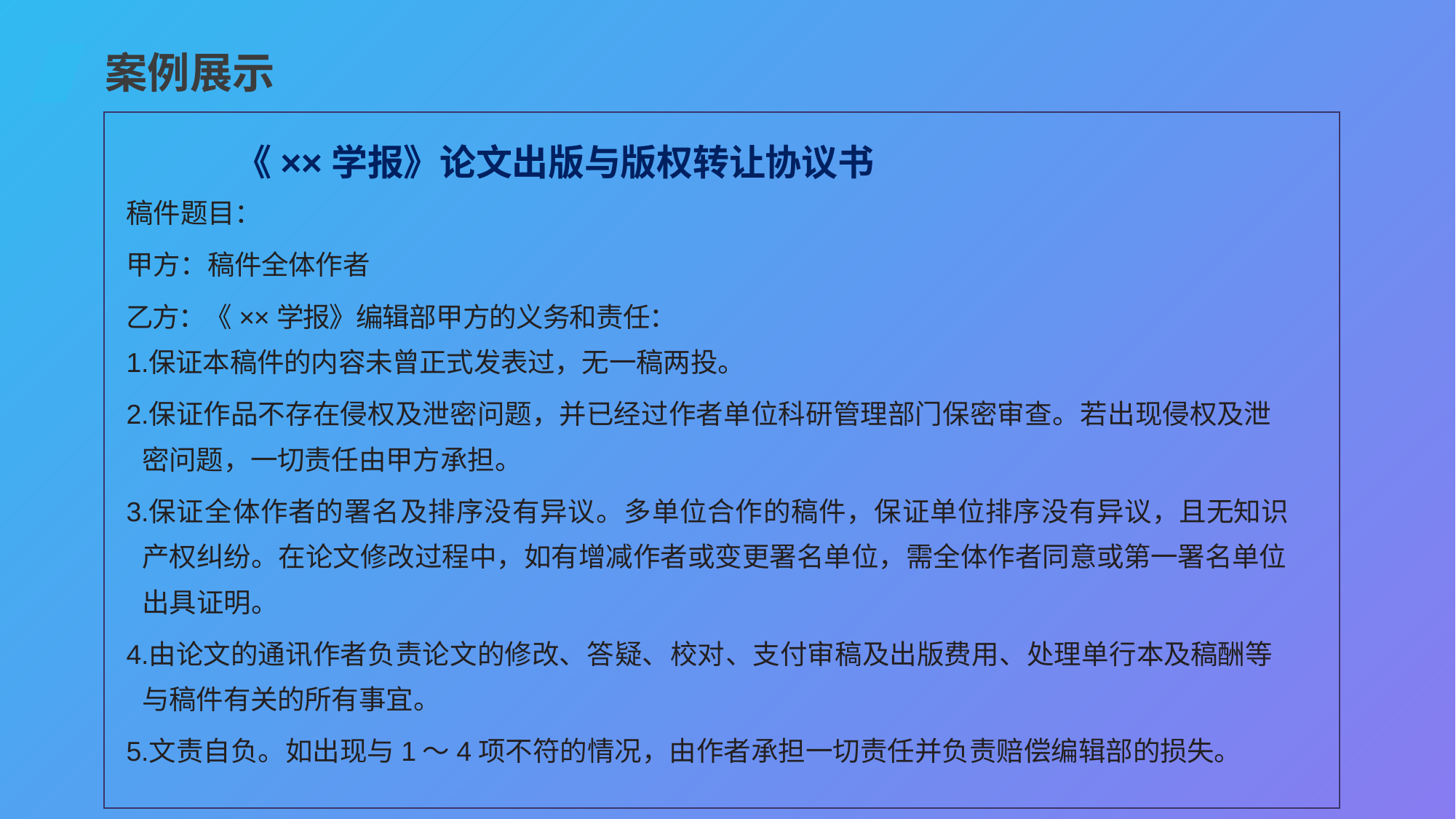

案例展示

《××学报》论文出版与版权转让协议书
稿件题目：
甲方：稿件全体作者
乙方：《××学报》编辑部甲方的义务和责任：
保证本稿件的内容未曾正式发表过，无一稿两投。
保证作品不存在侵权及泄密问题，并已经过作者单位科研管理部门保密审查。若出现侵权及泄密问题，一切责任由甲方承担。
保证全体作者的署名及排序没有异议。多单位合作的稿件，保证单位排序没有异议，且无知识产权纠纷。在论文修改过程中，如有增减作者或变更署名单位，需全体作者同意或第一署名单位出具证明。
由论文的通讯作者负责论文的修改、答疑、校对、支付审稿及出版费用、处理单行本及稿酬等与稿件有关的所有事宜。
文责自负。如出现与1～4项不符的情况，由作者承担一切责任并负责赔偿编辑部的损失。